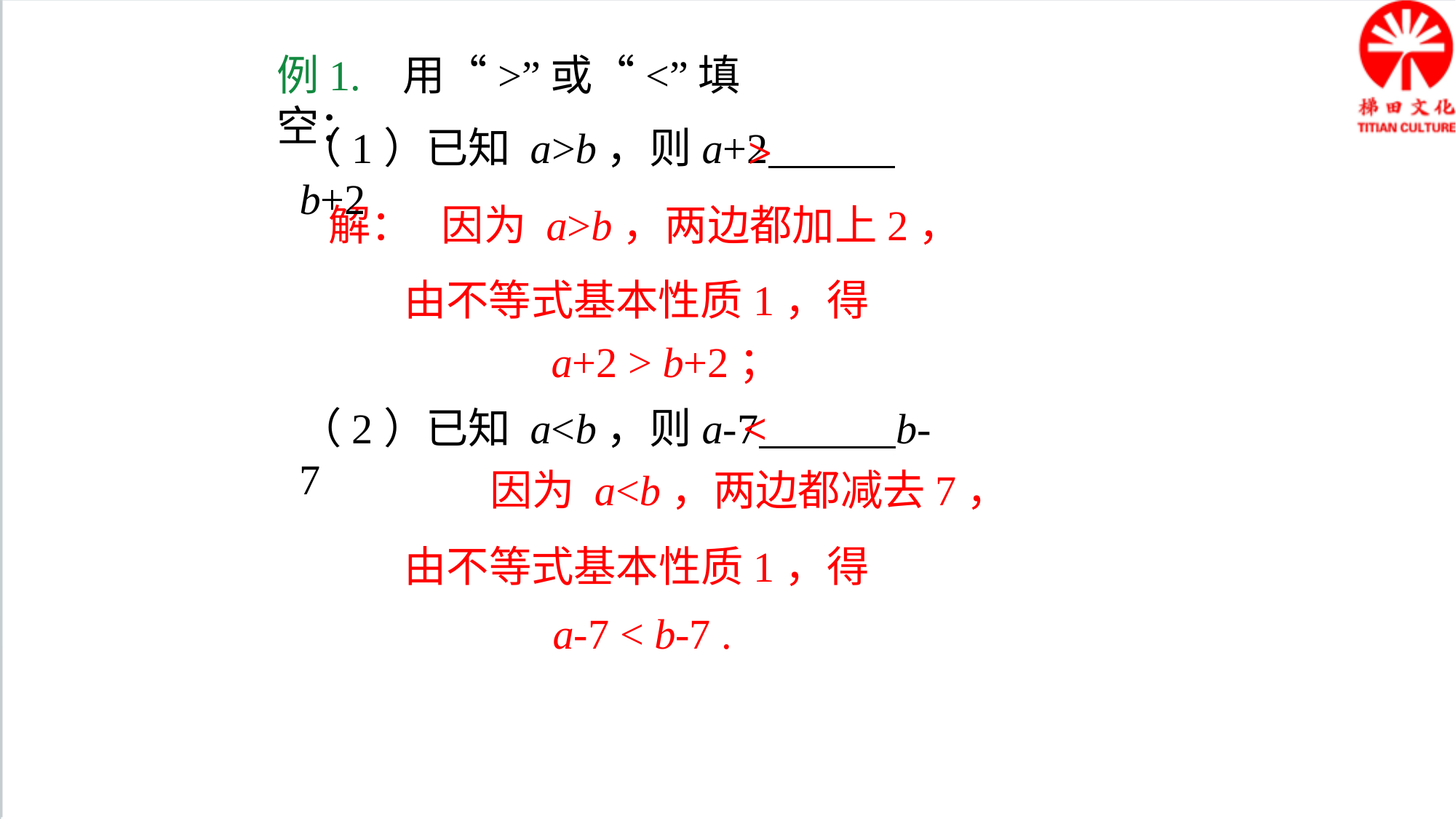

例1.   用“>”或“<”填空：
>
（1）已知 a>b，则a+2             b+2
  解：   因为 a>b，两边都加上2，
         由不等式基本性质1，得
                       a+2 > b+2；
<
（2）已知 a<b，则a-7             b-7
          因为 a<b，两边都减去7，
          由不等式基本性质1，得
                        a-7 < b-7 .